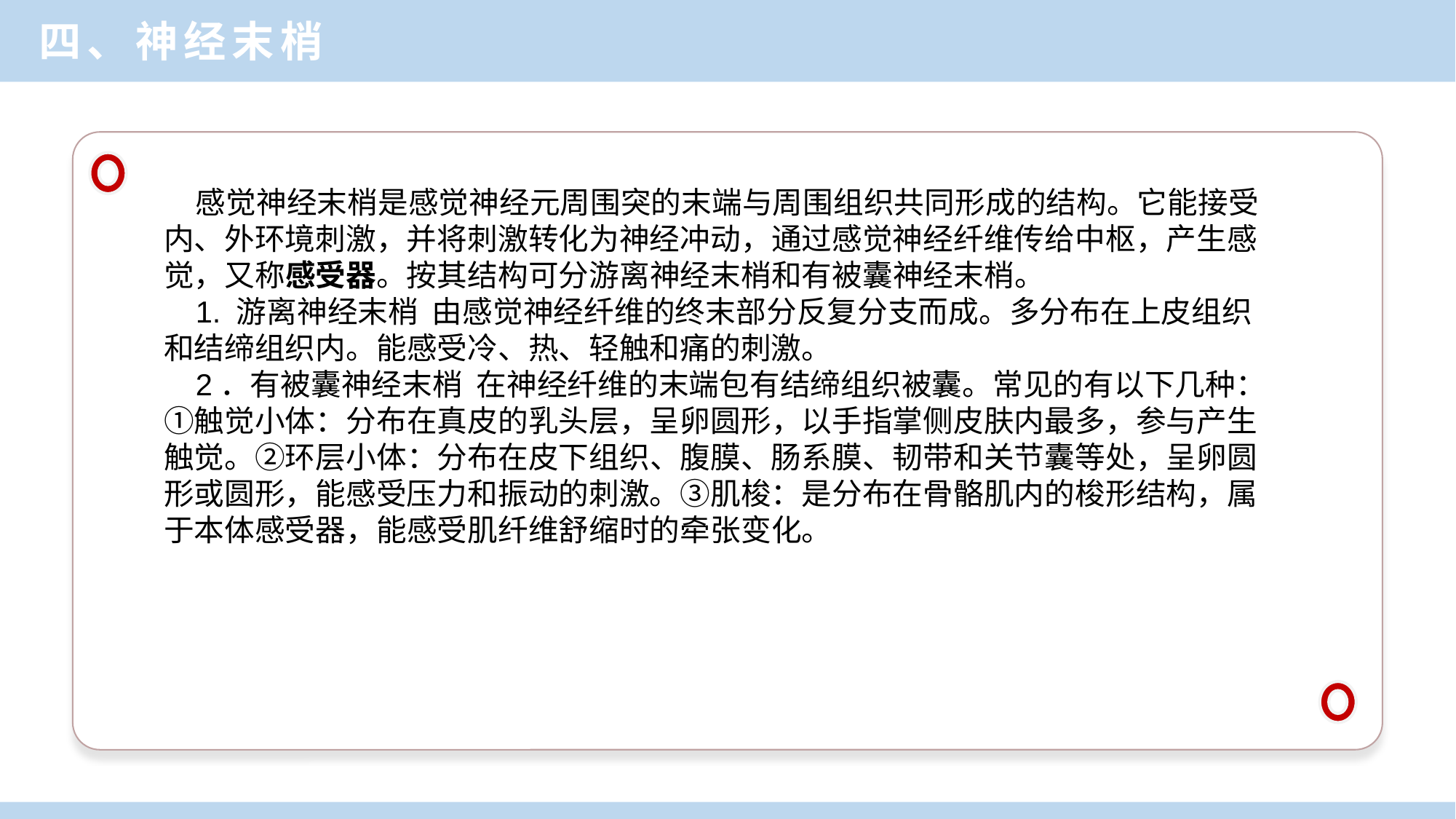

四、神经末梢

感觉神经末梢是感觉神经元周围突的末端与周围组织共同形成的结构。它能接受内、外环境刺激，并将刺激转化为神经冲动，通过感觉神经纤维传给中枢，产生感觉，又称感受器。按其结构可分游离神经末梢和有被囊神经末梢。
1. 游离神经末梢  由感觉神经纤维的终末部分反复分支而成。多分布在上皮组织和结缔组织内。能感受冷、热、轻触和痛的刺激。
2．有被囊神经末梢  在神经纤维的末端包有结缔组织被囊。常见的有以下几种：①触觉小体：分布在真皮的乳头层，呈卵圆形，以手指掌侧皮肤内最多，参与产生触觉。②环层小体：分布在皮下组织、腹膜、肠系膜、韧带和关节囊等处，呈卵圆形或圆形，能感受压力和振动的刺激。③肌梭：是分布在骨骼肌内的梭形结构，属于本体感受器，能感受肌纤维舒缩时的牵张变化。